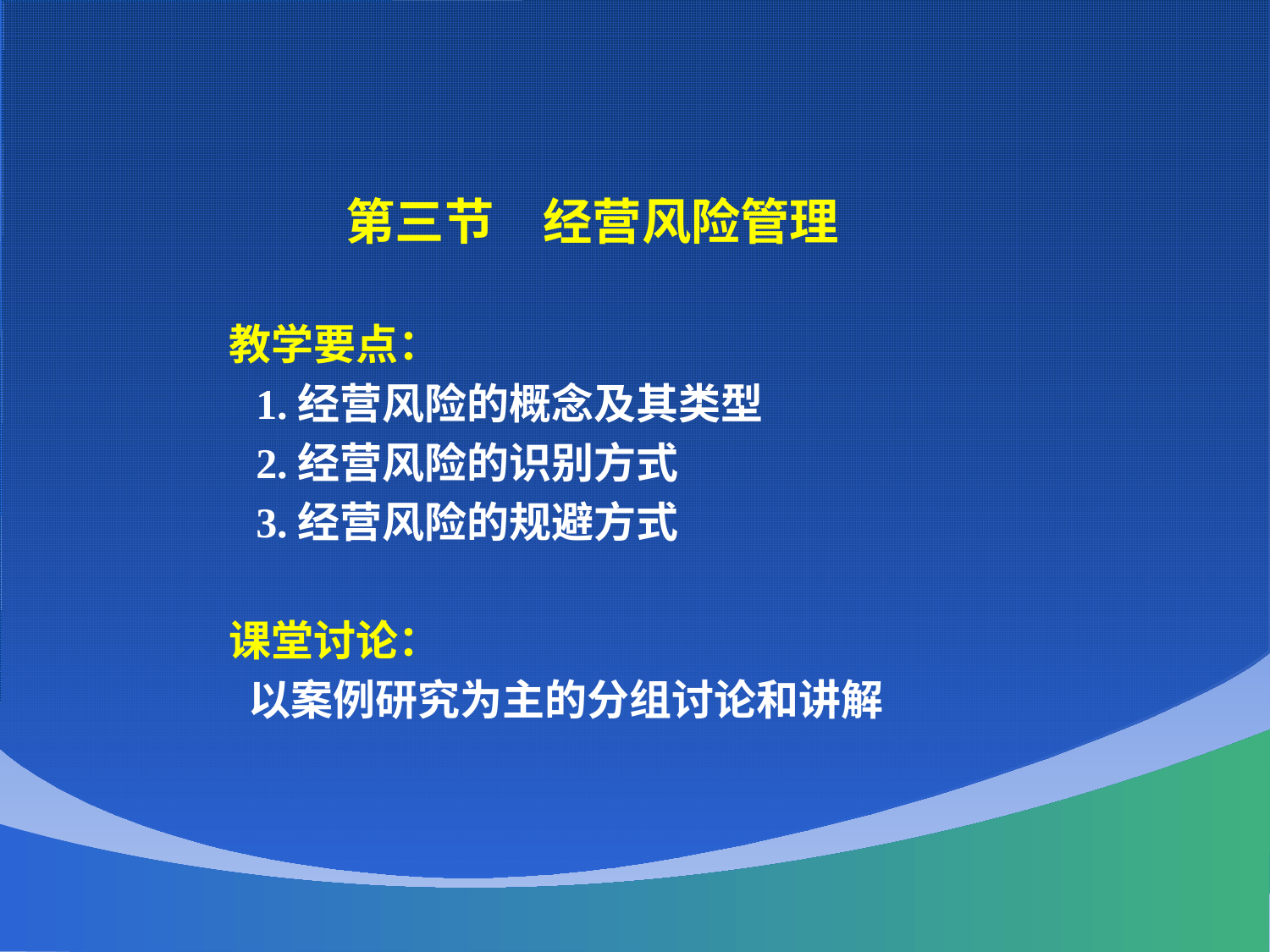

第三节　经营风险管理

               教学要点：
                 1.经营风险的概念及其类型
                 2.经营风险的识别方式
                 3.经营风险的规避方式

               课堂讨论：
                 以案例研究为主的分组讨论和讲解